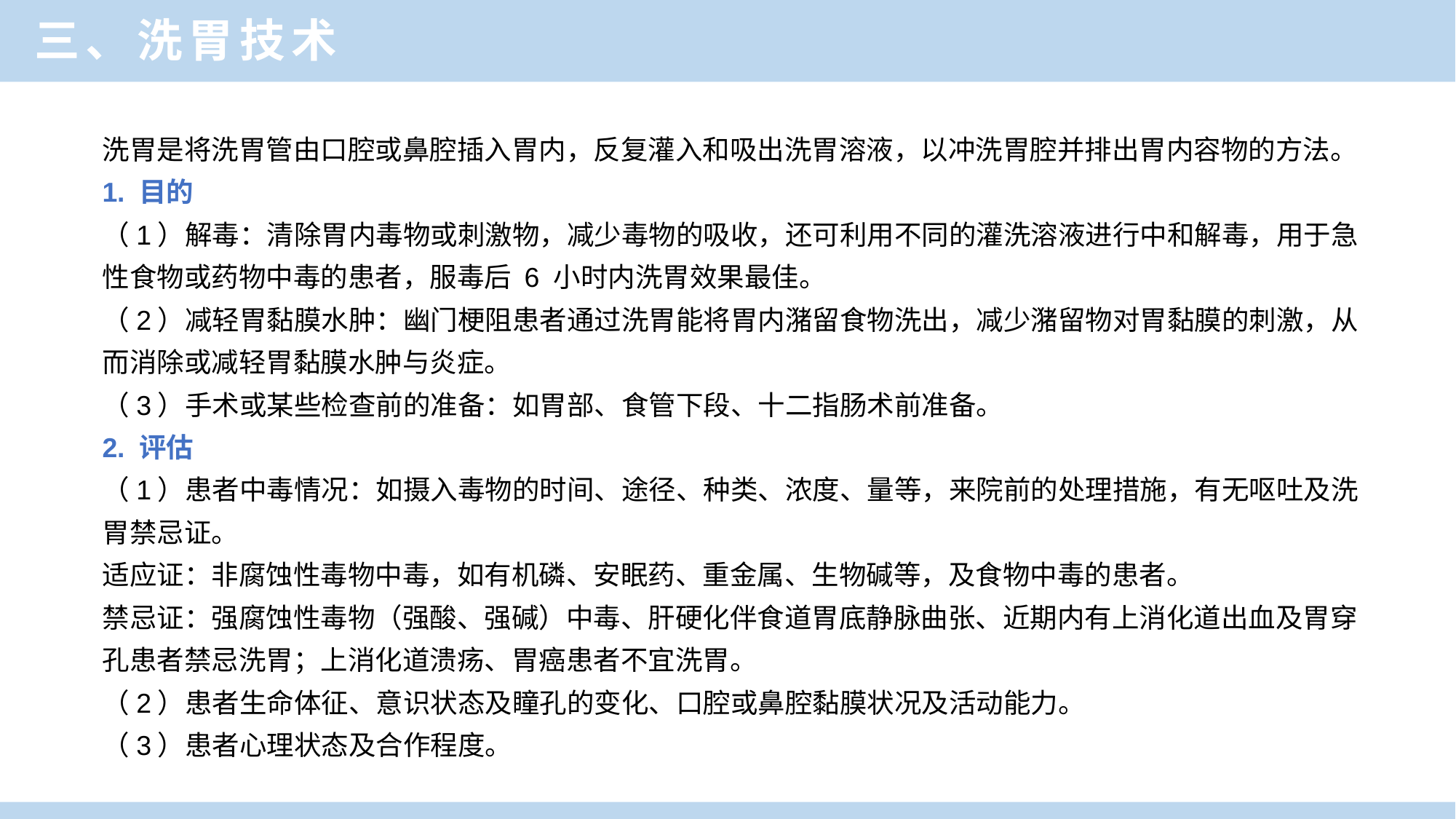

三、洗胃技术
洗胃是将洗胃管由口腔或鼻腔插入胃内，反复灌入和吸出洗胃溶液，以冲洗胃腔并排出胃内容物的方法。
1. 目的
（1）解毒：清除胃内毒物或刺激物，减少毒物的吸收，还可利用不同的灌洗溶液进行中和解毒，用于急性食物或药物中毒的患者，服毒后 6 小时内洗胃效果最佳。
（2）减轻胃黏膜水肿：幽门梗阻患者通过洗胃能将胃内潴留食物洗出，减少潴留物对胃黏膜的刺激，从而消除或减轻胃黏膜水肿与炎症。
（3）手术或某些检查前的准备：如胃部、食管下段、十二指肠术前准备。
2. 评估
（1）患者中毒情况：如摄入毒物的时间、途径、种类、浓度、量等，来院前的处理措施，有无呕吐及洗胃禁忌证。
适应证：非腐蚀性毒物中毒，如有机磷、安眠药、重金属、生物碱等，及食物中毒的患者。
禁忌证：强腐蚀性毒物（强酸、强碱）中毒、肝硬化伴食道胃底静脉曲张、近期内有上消化道出血及胃穿孔患者禁忌洗胃；上消化道溃疡、胃癌患者不宜洗胃。
（2）患者生命体征、意识状态及瞳孔的变化、口腔或鼻腔黏膜状况及活动能力。
（3）患者心理状态及合作程度。